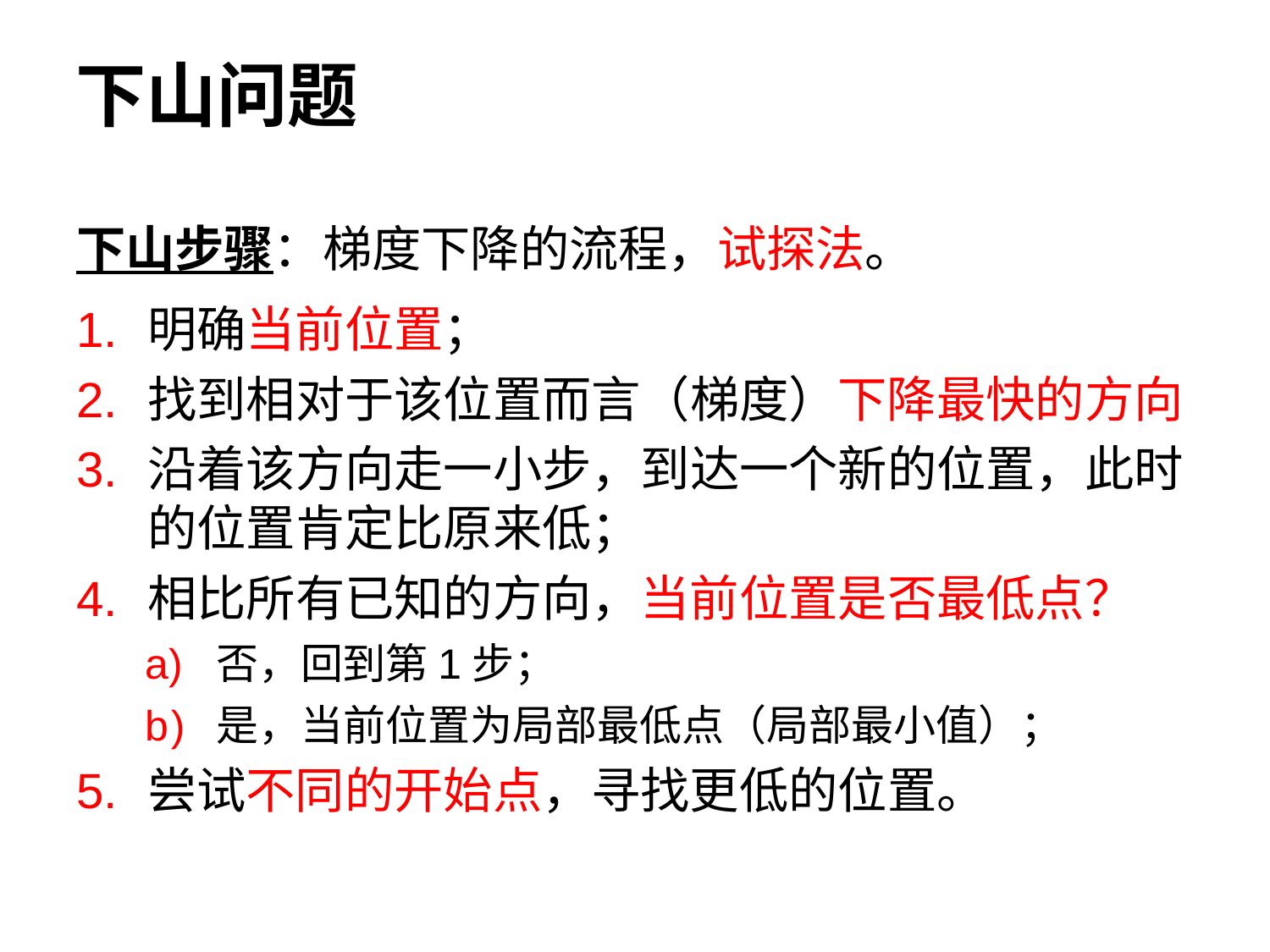

# 下山问题
下山步骤：梯度下降的流程，试探法。
明确当前位置；
找到相对于该位置而言（梯度）下降最快的方向
沿着该方向走一小步，到达一个新的位置，此时的位置肯定比原来低；
相比所有已知的方向，当前位置是否最低点？
否，回到第1步；
是，当前位置为局部最低点（局部最小值）；
尝试不同的开始点，寻找更低的位置。